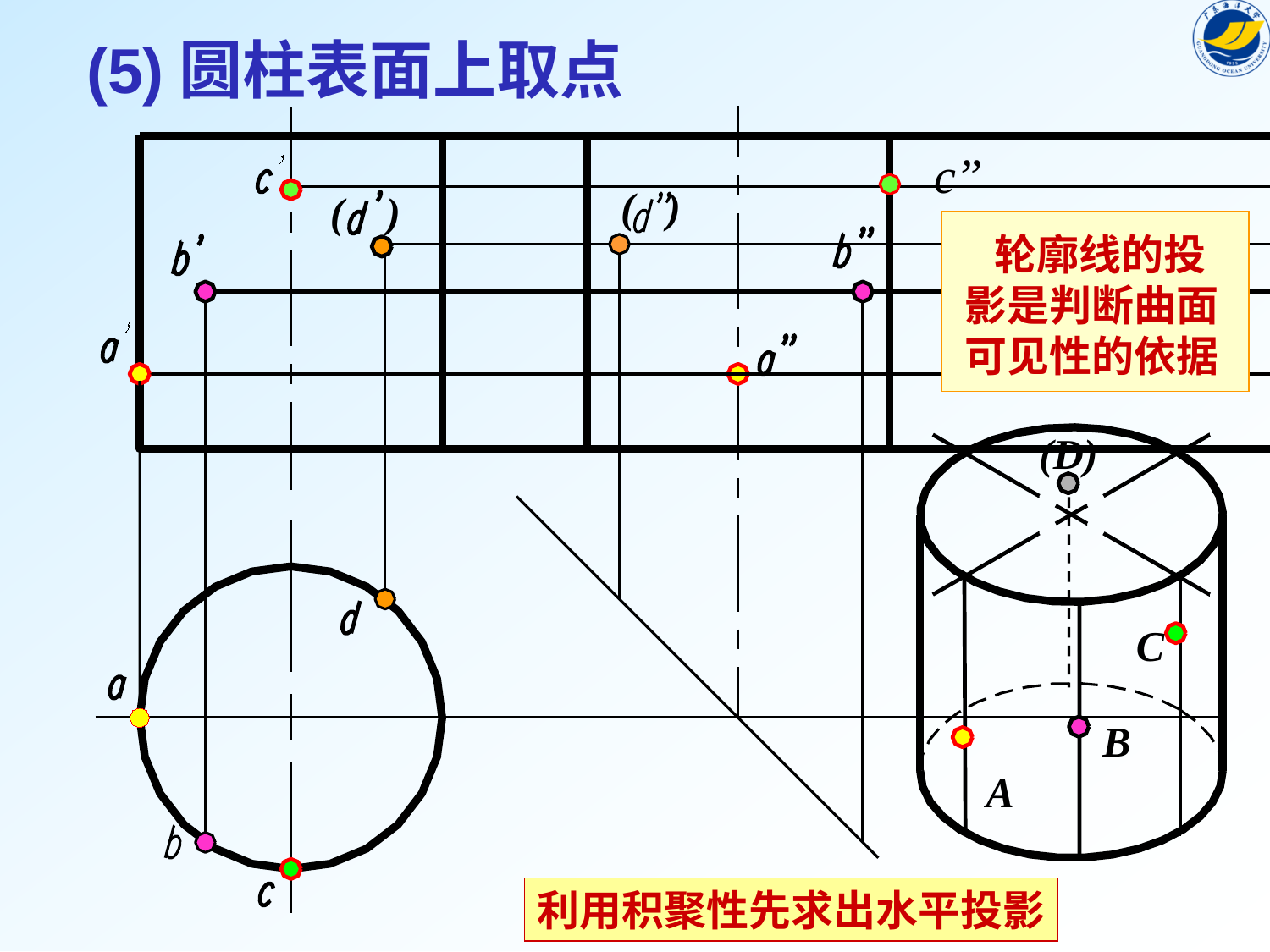

# (5)圆柱表面上取点

c”

(   )
(    )

  轮廓线的投影是判断曲面可见性的依据

(D)

A

C

B

利用积聚性先求出水平投影